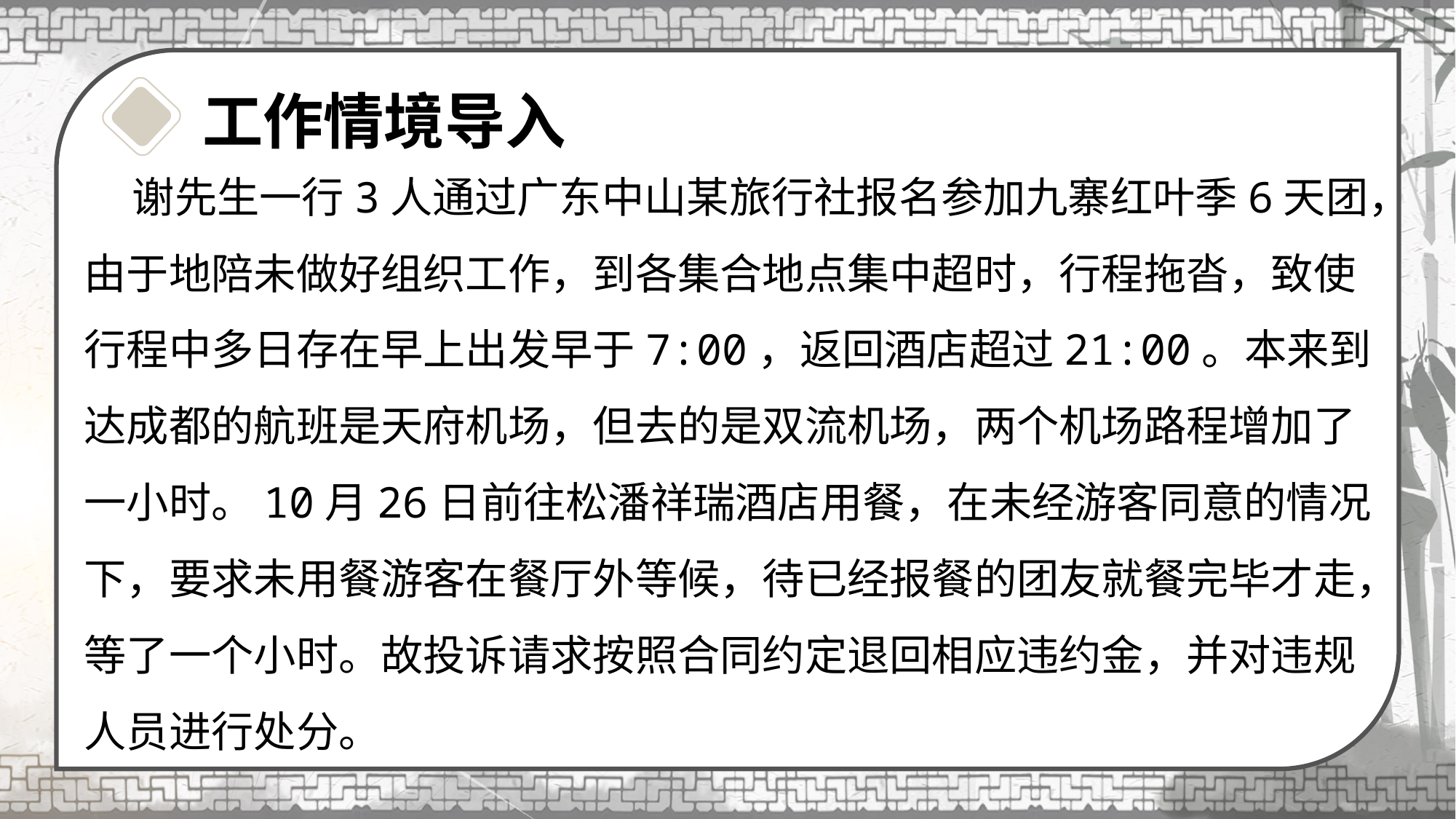

工作情境导入
    谢先生一行3人通过广东中山某旅行社报名参加九寨红叶季6天团，由于地陪未做好组织工作，到各集合地点集中超时，行程拖沓，致使行程中多日存在早上出发早于7:00，返回酒店超过21:00。本来到达成都的航班是天府机场，但去的是双流机场，两个机场路程增加了一小时。10月26日前往松潘祥瑞酒店用餐，在未经游客同意的情况下，要求未用餐游客在餐厅外等候，待已经报餐的团友就餐完毕才走，等了一个小时。故投诉请求按照合同约定退回相应违约金，并对违规人员进行处分。
1.11.1什么是仪容什么是仪容